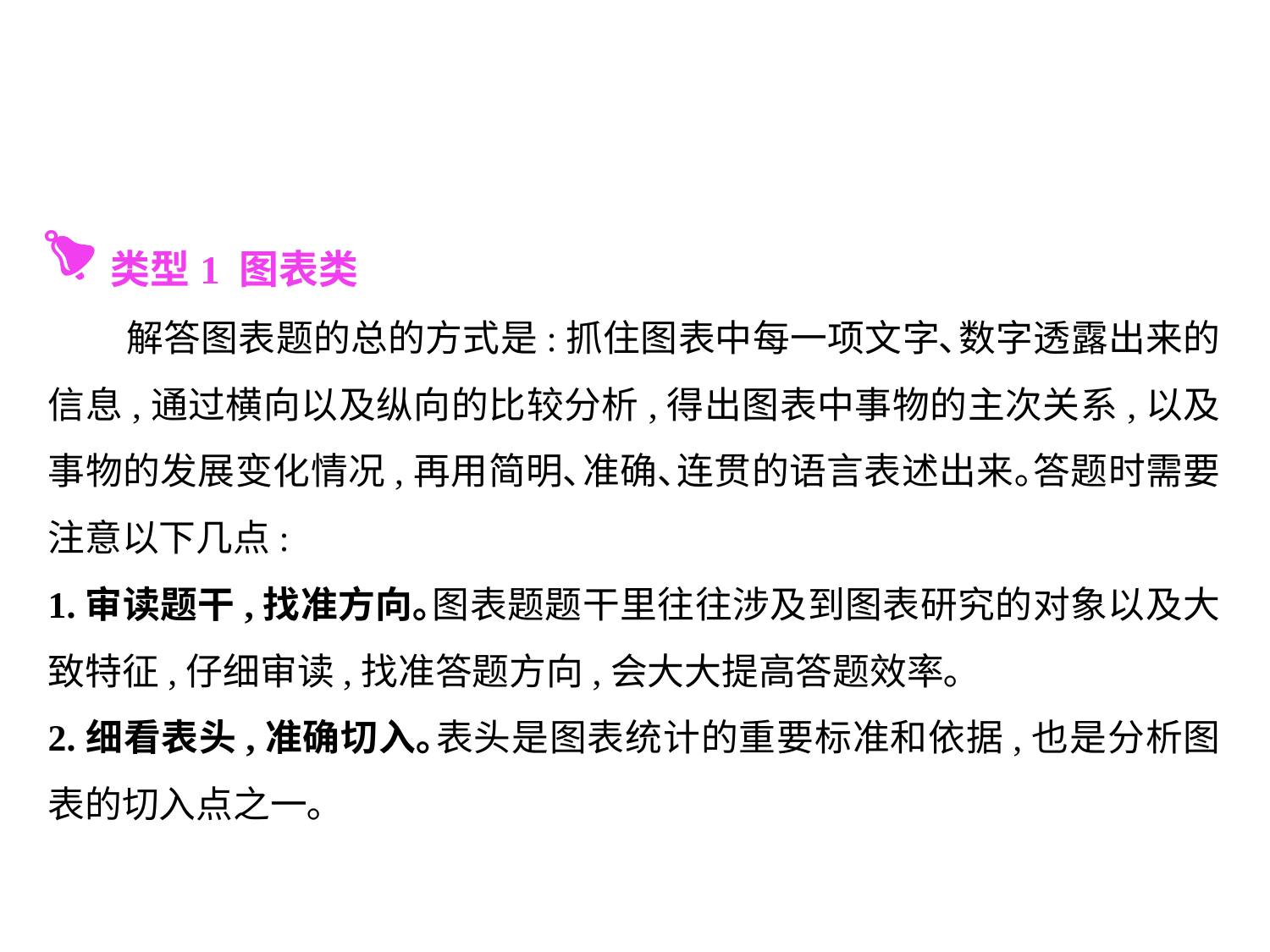

类型1 图表类

        解答图表题的总的方式是:抓住图表中每一项文字､数字透露出来的信息,通过横向以及纵向的比较分析,得出图表中事物的主次关系,以及事物的发展变化情况,再用简明､准确､连贯的语言表述出来｡答题时需要注意以下几点:
1.审读题干,找准方向｡图表题题干里往往涉及到图表研究的对象以及大致特征,仔细审读,找准答题方向,会大大提高答题效率｡
2.细看表头,准确切入｡表头是图表统计的重要标准和依据,也是分析图表的切入点之一｡